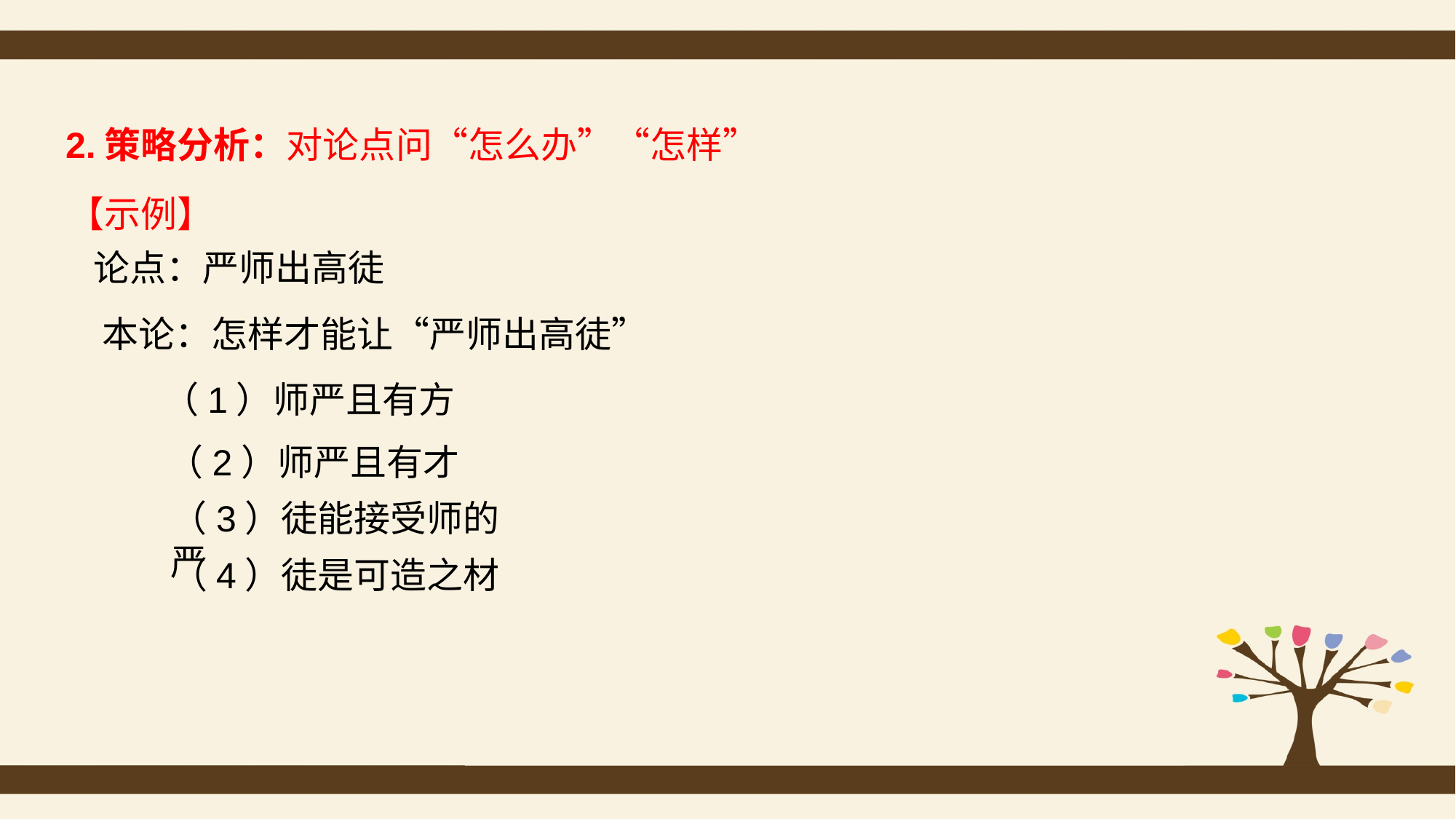

2.策略分析：对论点问“怎么办”“怎样”
【示例】
论点：严师出高徒
 本论：怎样才能让“严师出高徒”

（1）师严且有方
（2）师严且有才
（3）徒能接受师的严
（4）徒是可造之材